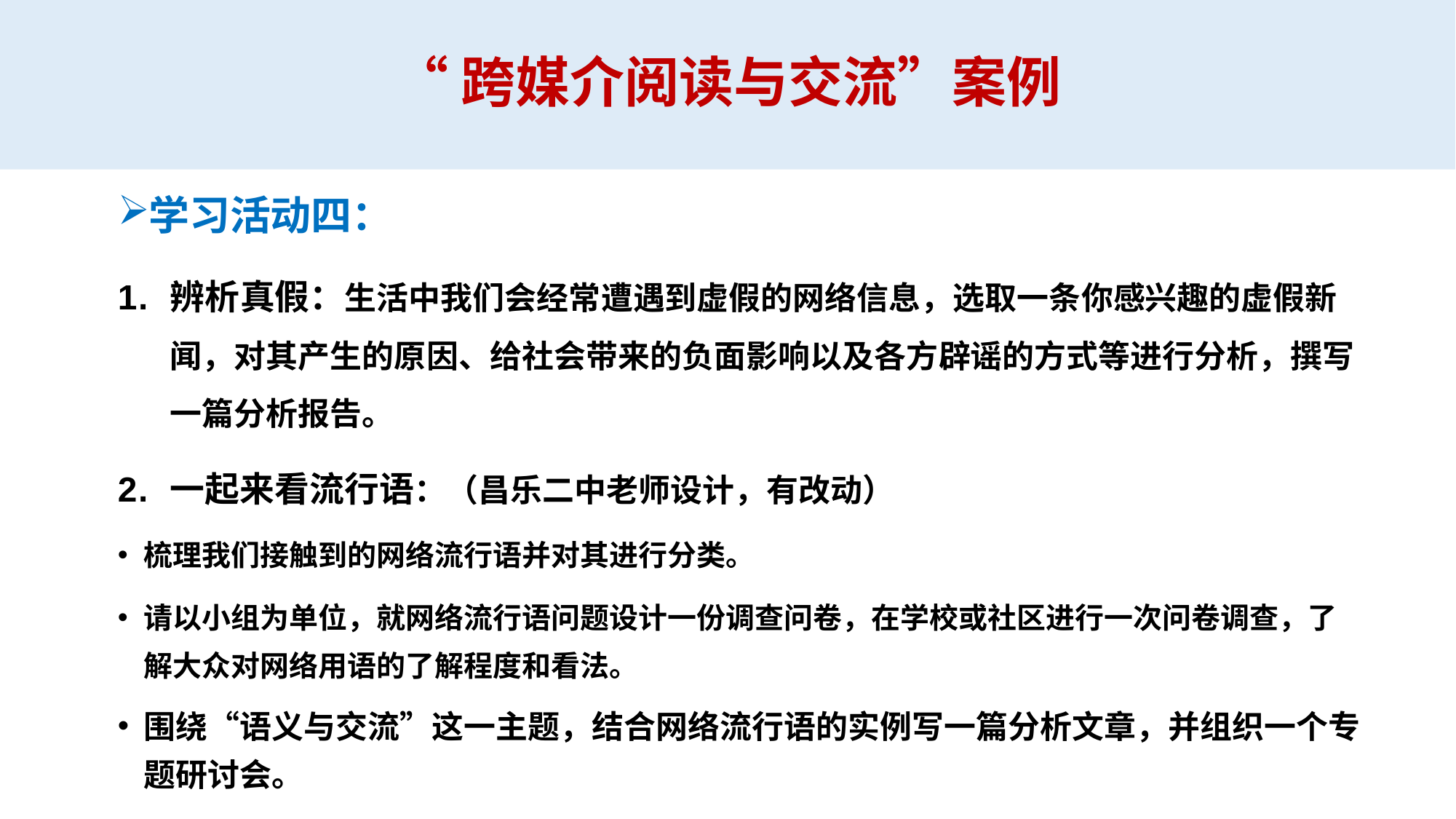

# “跨媒介阅读与交流”案例
学习活动四：
辨析真假：生活中我们会经常遭遇到虚假的网络信息，选取一条你感兴趣的虚假新闻，对其产生的原因、给社会带来的负面影响以及各方辟谣的方式等进行分析，撰写一篇分析报告。
一起来看流行语：（昌乐二中老师设计，有改动）
梳理我们接触到的网络流行语并对其进行分类。
请以小组为单位，就网络流行语问题设计一份调查问卷，在学校或社区进行一次问卷调查，了解大众对网络用语的了解程度和看法。
围绕“语义与交流”这一主题，结合网络流行语的实例写一篇分析文章，并组织一个专题研讨会。